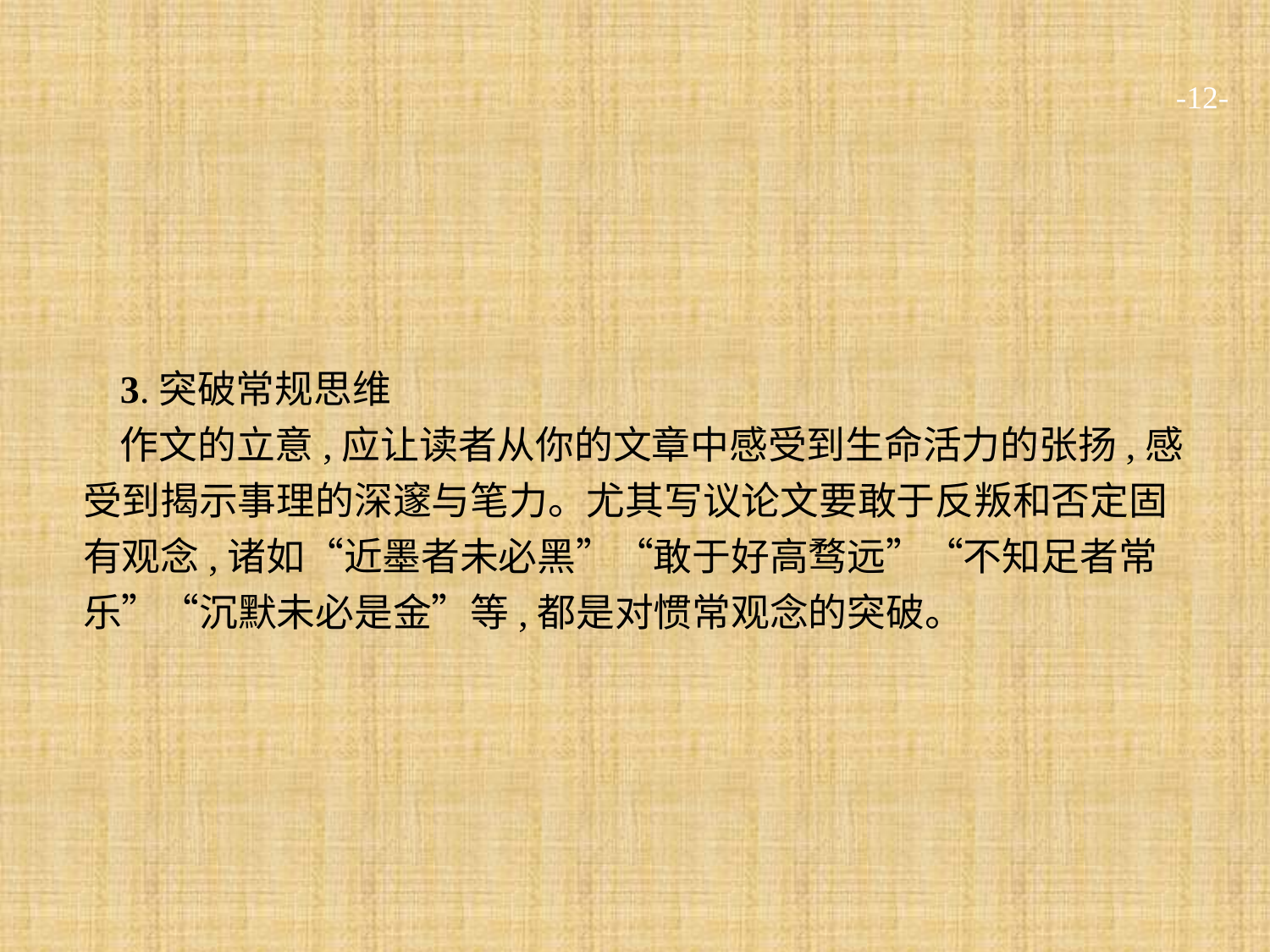

-12-
3.突破常规思维
作文的立意,应让读者从你的文章中感受到生命活力的张扬,感受到揭示事理的深邃与笔力。尤其写议论文要敢于反叛和否定固有观念,诸如“近墨者未必黑”“敢于好高骛远”“不知足者常乐”“沉默未必是金”等,都是对惯常观念的突破。